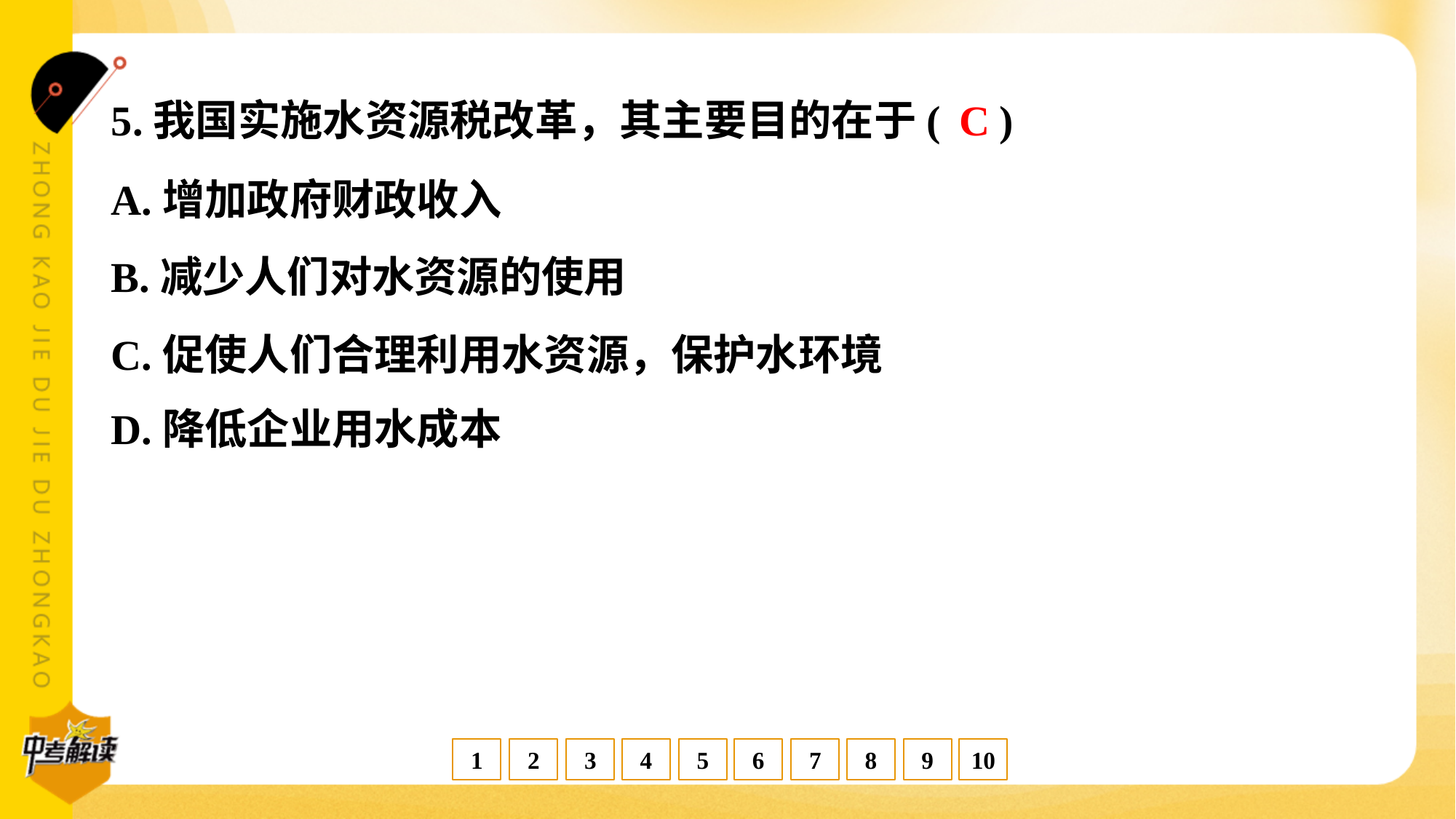

C
5.我国实施水资源税改革，其主要目的在于(     )
A.增加政府财政收入
B.减少人们对水资源的使用
C.促使人们合理利用水资源，保护水环境
D.降低企业用水成本